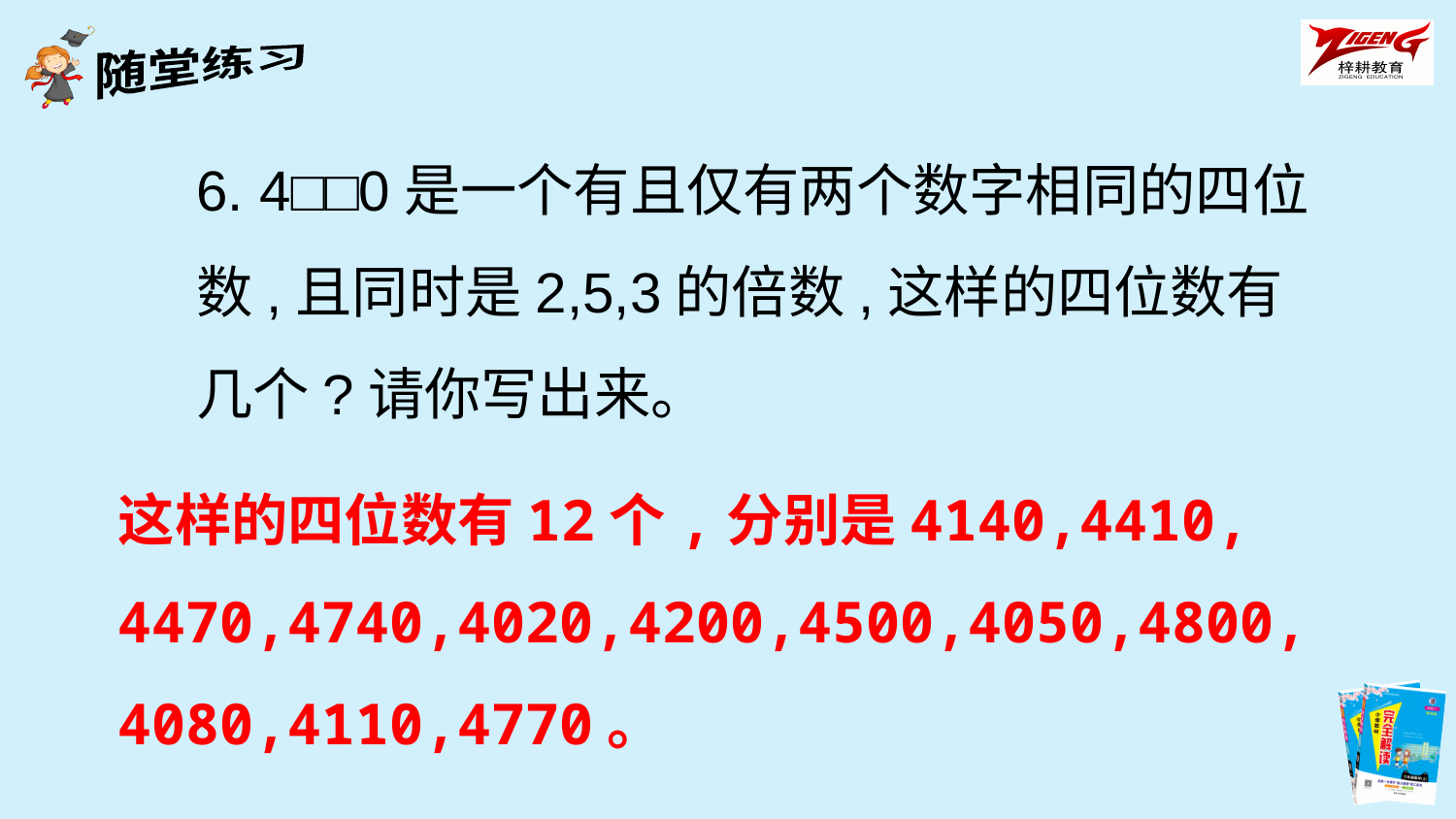

6. 4□□0是一个有且仅有两个数字相同的四位数,且同时是2,5,3的倍数,这样的四位数有几个?请你写出来。
这样的四位数有12个,分别是4140,4410,
4470,4740,4020,4200,4500,4050,4800,
4080,4110,4770。